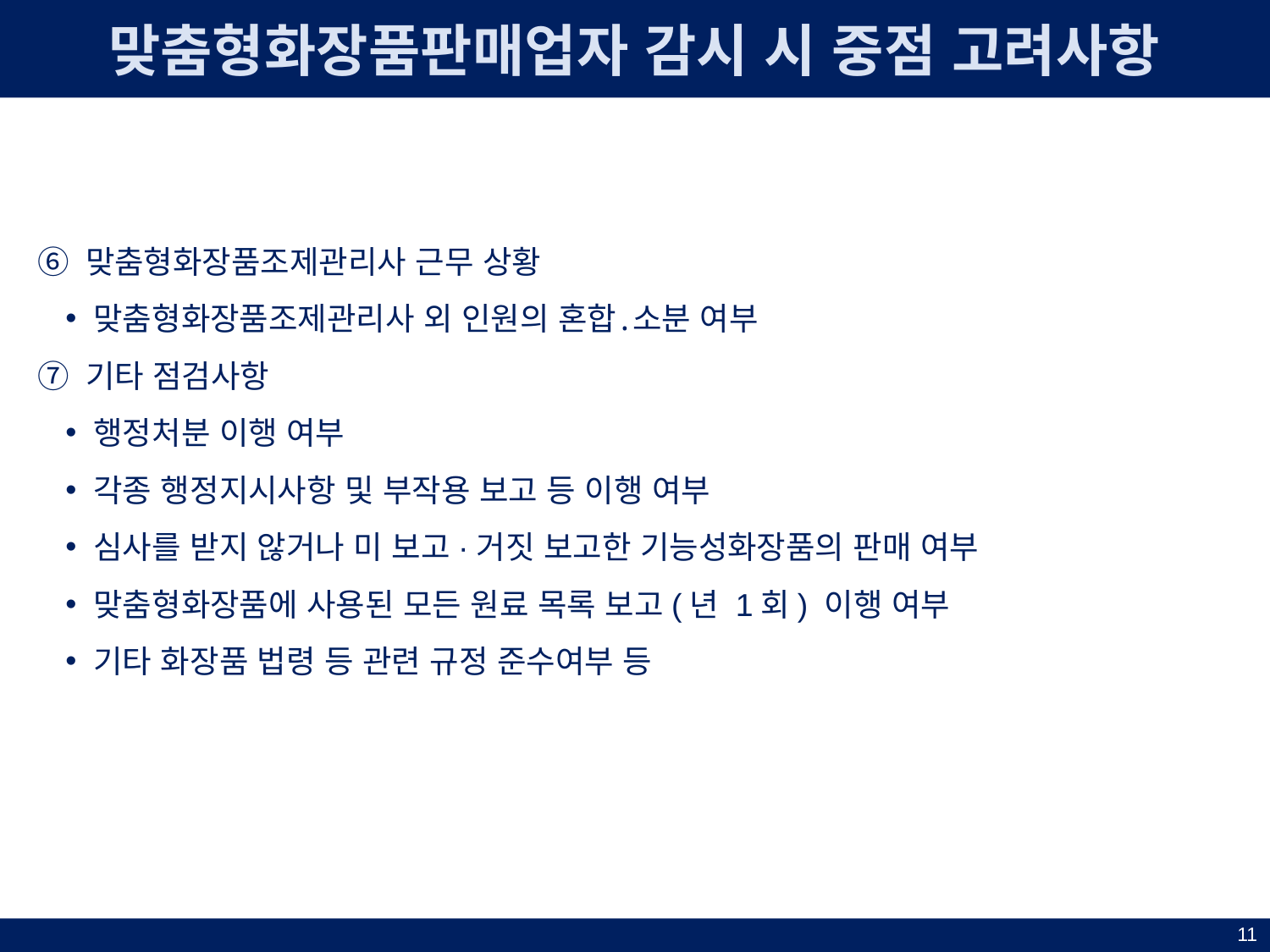

맞춤형화장품판매업자 감시 시 중점 고려사항
⑥ 맞춤형화장품조제관리사 근무 상황
맞춤형화장품조제관리사 외 인원의 혼합․소분 여부
⑦ 기타 점검사항
행정처분 이행 여부
각종 행정지시사항 및 부작용 보고 등 이행 여부
심사를 받지 않거나 미 보고·거짓 보고한 기능성화장품의 판매 여부
맞춤형화장품에 사용된 모든 원료 목록 보고(년 1회) 이행 여부
기타 화장품 법령 등 관련 규정 준수여부 등
11